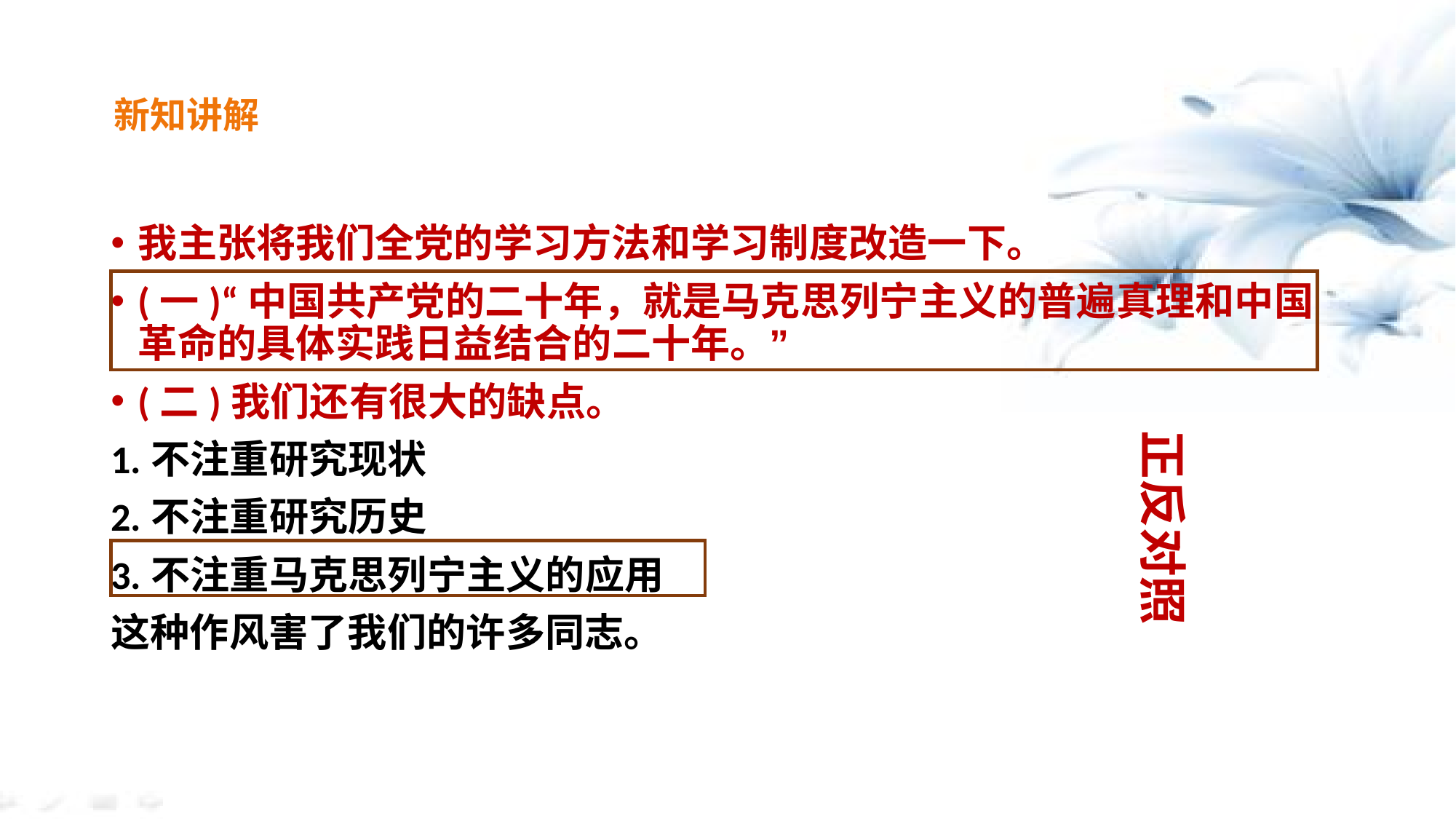

我主张将我们全党的学习方法和学习制度改造一下。
(一)“中国共产党的二十年，就是马克思列宁主义的普遍真理和中国革命的具体实践日益结合的二十年。”
(二)我们还有很大的缺点。
1.不注重研究现状
2.不注重研究历史
3.不注重马克思列宁主义的应用
这种作风害了我们的许多同志。

新知讲解

正反对照